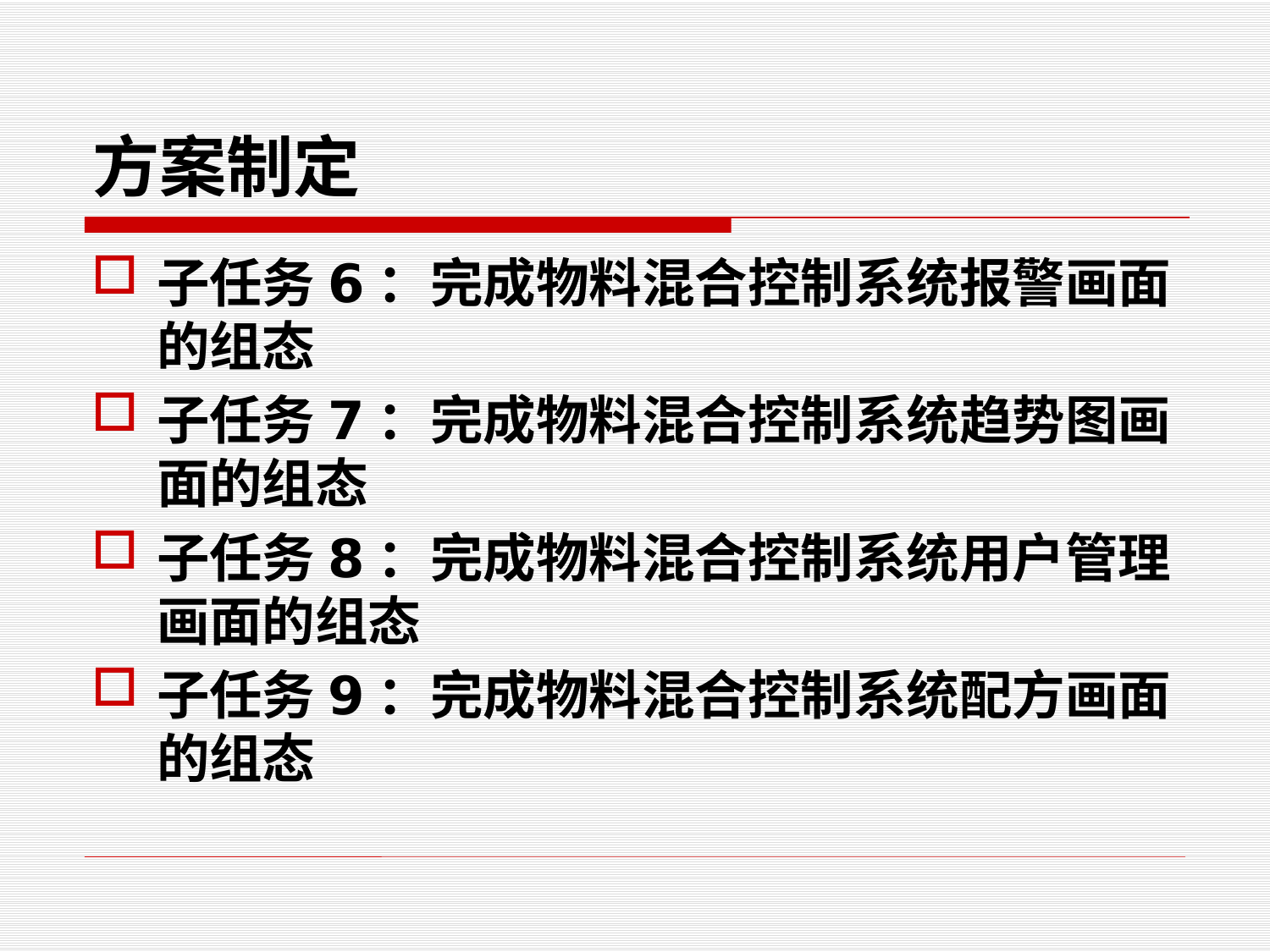

# 方案制定
子任务6：完成物料混合控制系统报警画面的组态
子任务7：完成物料混合控制系统趋势图画面的组态
子任务8：完成物料混合控制系统用户管理画面的组态
子任务9：完成物料混合控制系统配方画面的组态